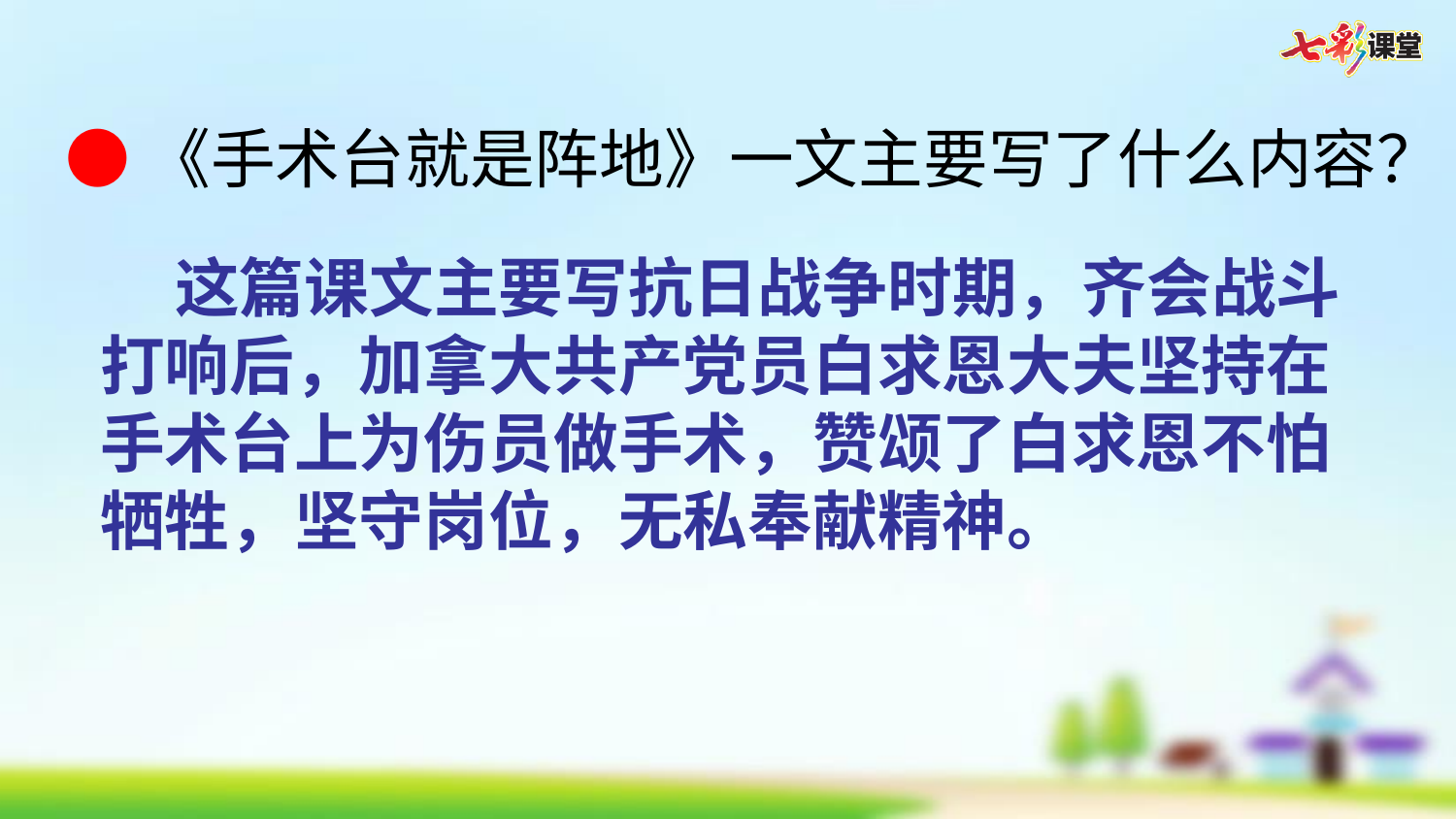

●《手术台就是阵地》一文主要写了什么内容？
    这篇课文主要写抗日战争时期，齐会战斗打响后，加拿大共产党员白求恩大夫坚持在手术台上为伤员做手术，赞颂了白求恩不怕牺牲，坚守岗位，无私奉献精神。